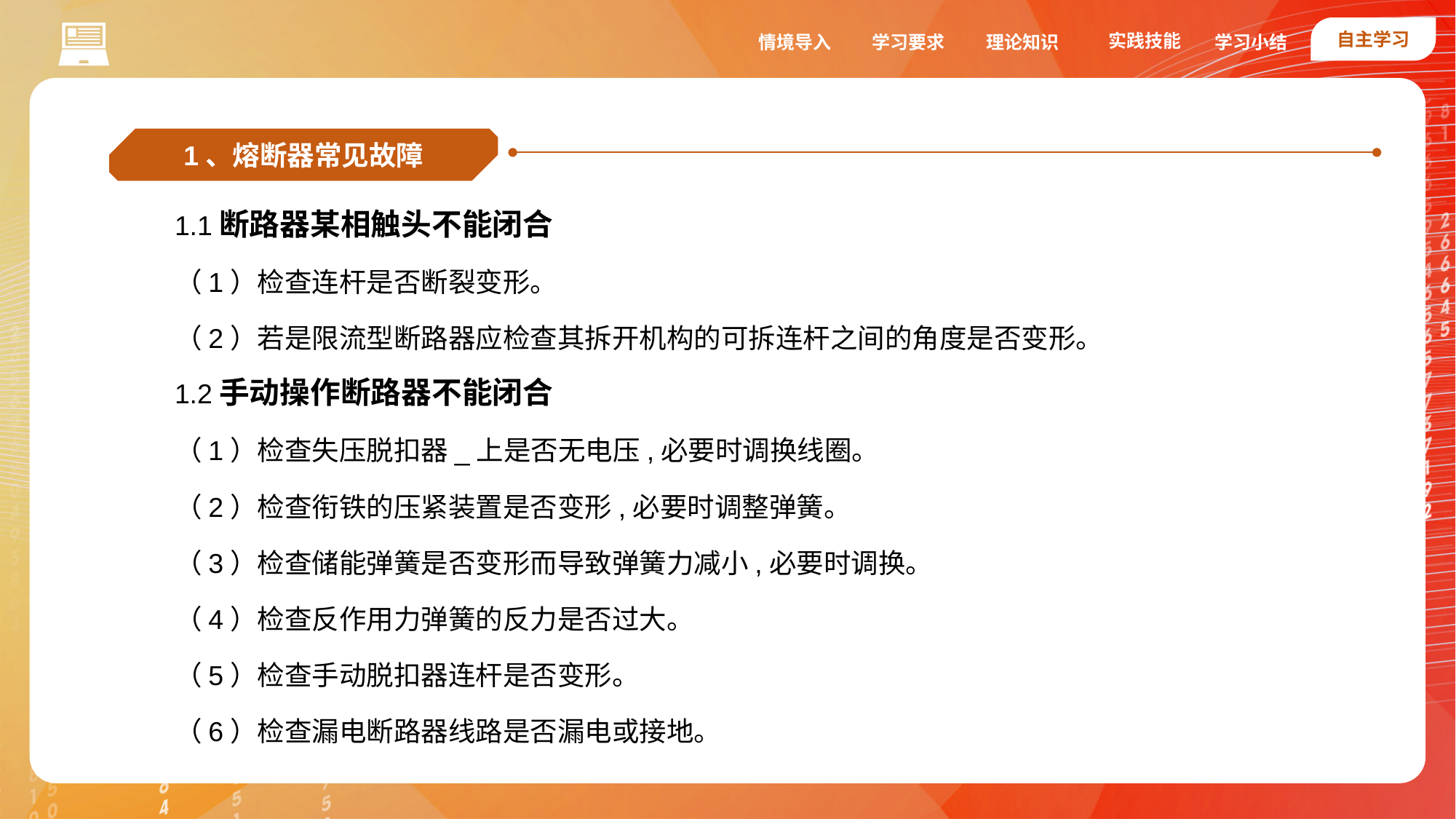

自主学习
实践技能
情境导入
学习要求
理论知识
学习小结

1、熔断器常见故障
1.1断路器某相触头不能闭合
（1）检查连杆是否断裂变形。
（2）若是限流型断路器应检查其拆开机构的可拆连杆之间的角度是否变形。
1.2手动操作断路器不能闭合
（1）检查失压脱扣器_上是否无电压,必要时调换线圈。
（2）检查衔铁的压紧装置是否变形,必要时调整弹簧。
（3）检查储能弹簧是否变形而导致弹簧力减小,必要时调换。
（4）检查反作用力弹簧的反力是否过大。
（5）检查手动脱扣器连杆是否变形。
（6）检查漏电断路器线路是否漏电或接地。